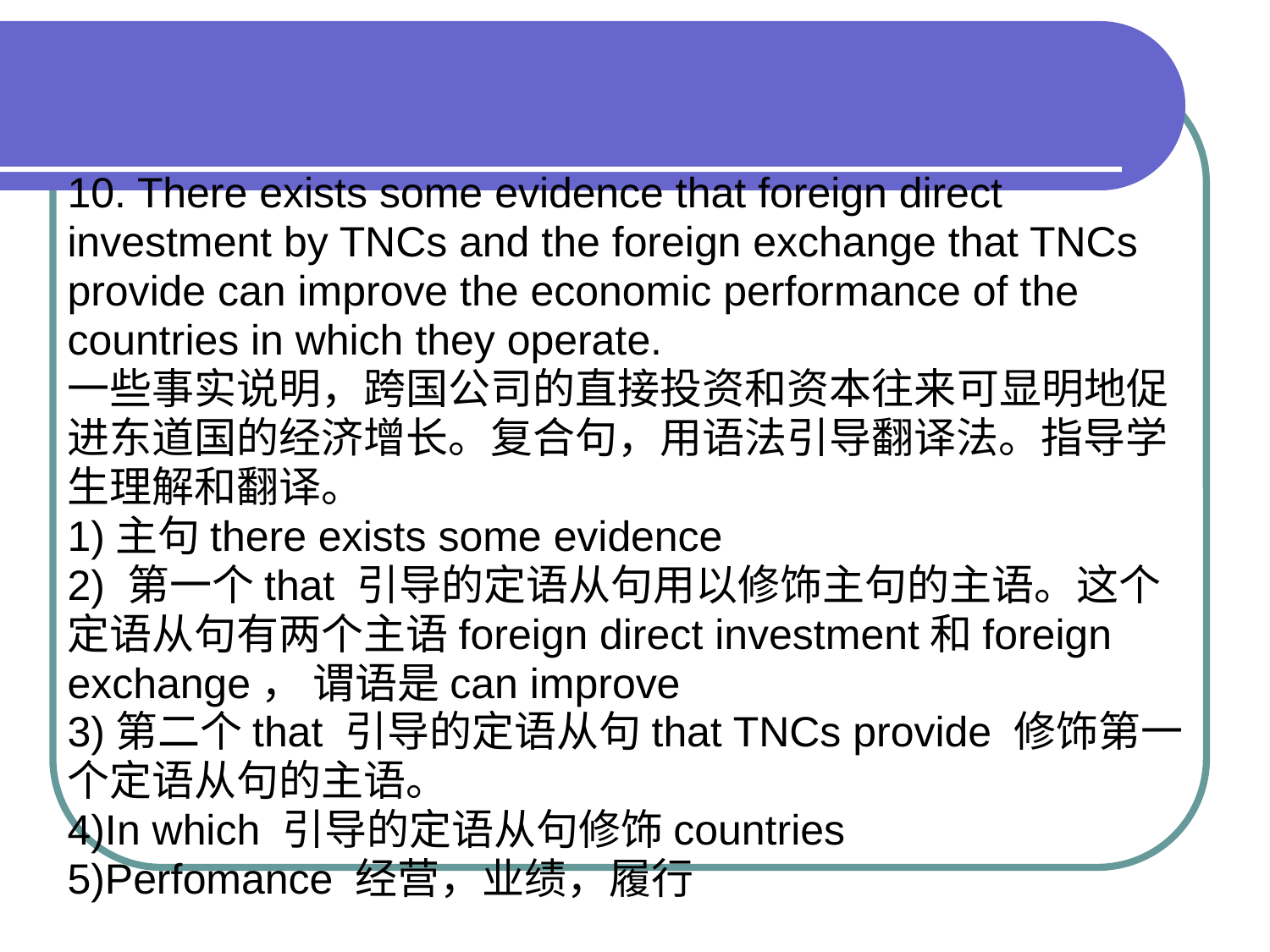

10. There exists some evidence that foreign direct
investment by TNCs and the foreign exchange that TNCs
provide can improve the economic performance of the
countries in which they operate.
一些事实说明，跨国公司的直接投资和资本往来可显明地促
进东道国的经济增长。复合句，用语法引导翻译法。指导学
生理解和翻译。
1)主句there exists some evidence
2) 第一个that 引导的定语从句用以修饰主句的主语。这个
定语从句有两个主语foreign direct investment和foreign
exchange， 谓语是can improve
3)第二个that 引导的定语从句that TNCs provide 修饰第一
个定语从句的主语。
4)In which 引导的定语从句修饰countries
5)Perfomance 经营，业绩，履行